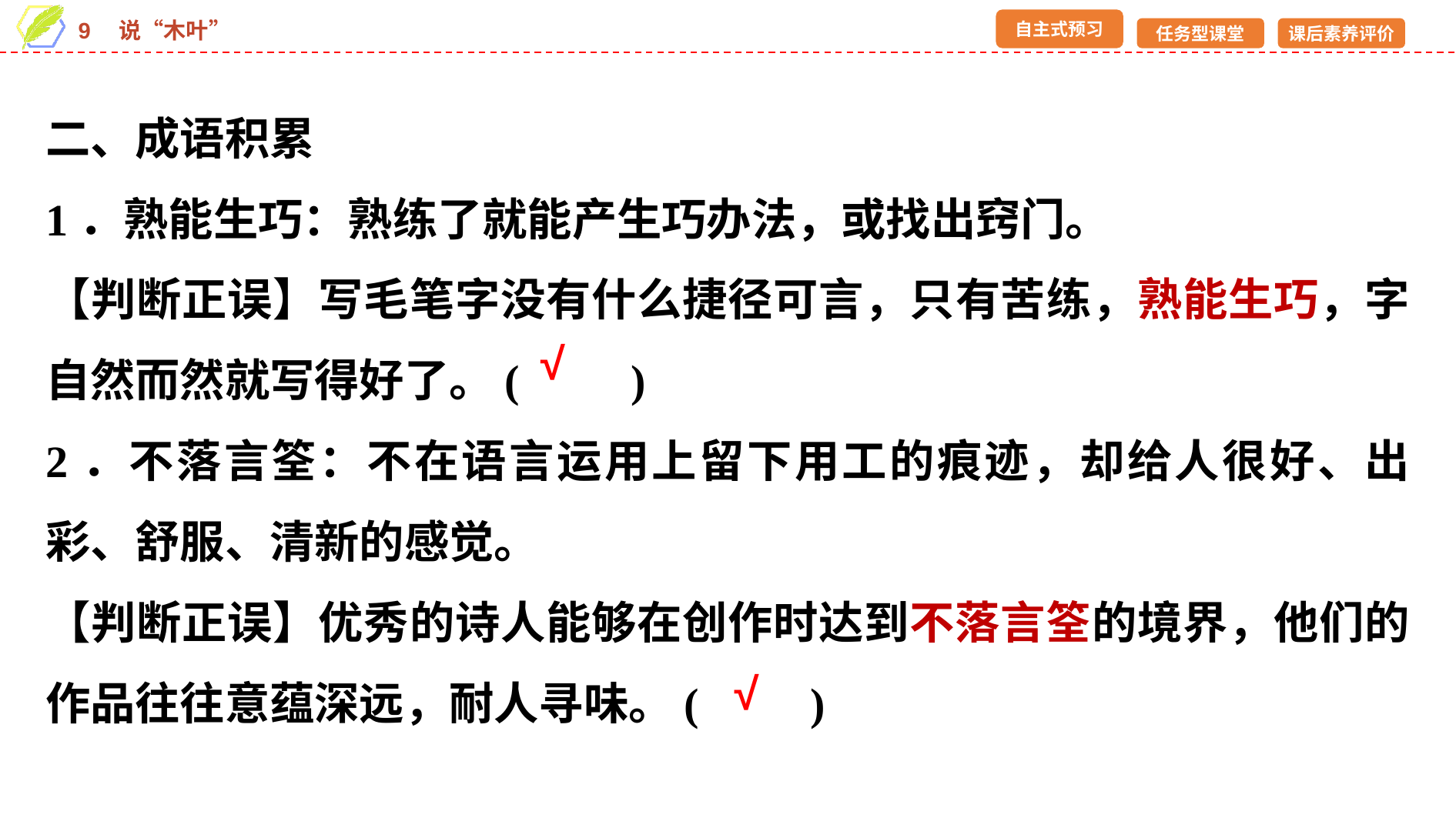

二、成语积累
1．熟能生巧：熟练了就能产生巧办法，或找出窍门。
【判断正误】写毛笔字没有什么捷径可言，只有苦练，熟能生巧，字自然而然就写得好了。(　　)
2．不落言筌：不在语言运用上留下用工的痕迹，却给人很好、出彩、舒服、清新的感觉。
【判断正误】优秀的诗人能够在创作时达到不落言筌的境界，他们的作品往往意蕴深远，耐人寻味。(　　)
√
√